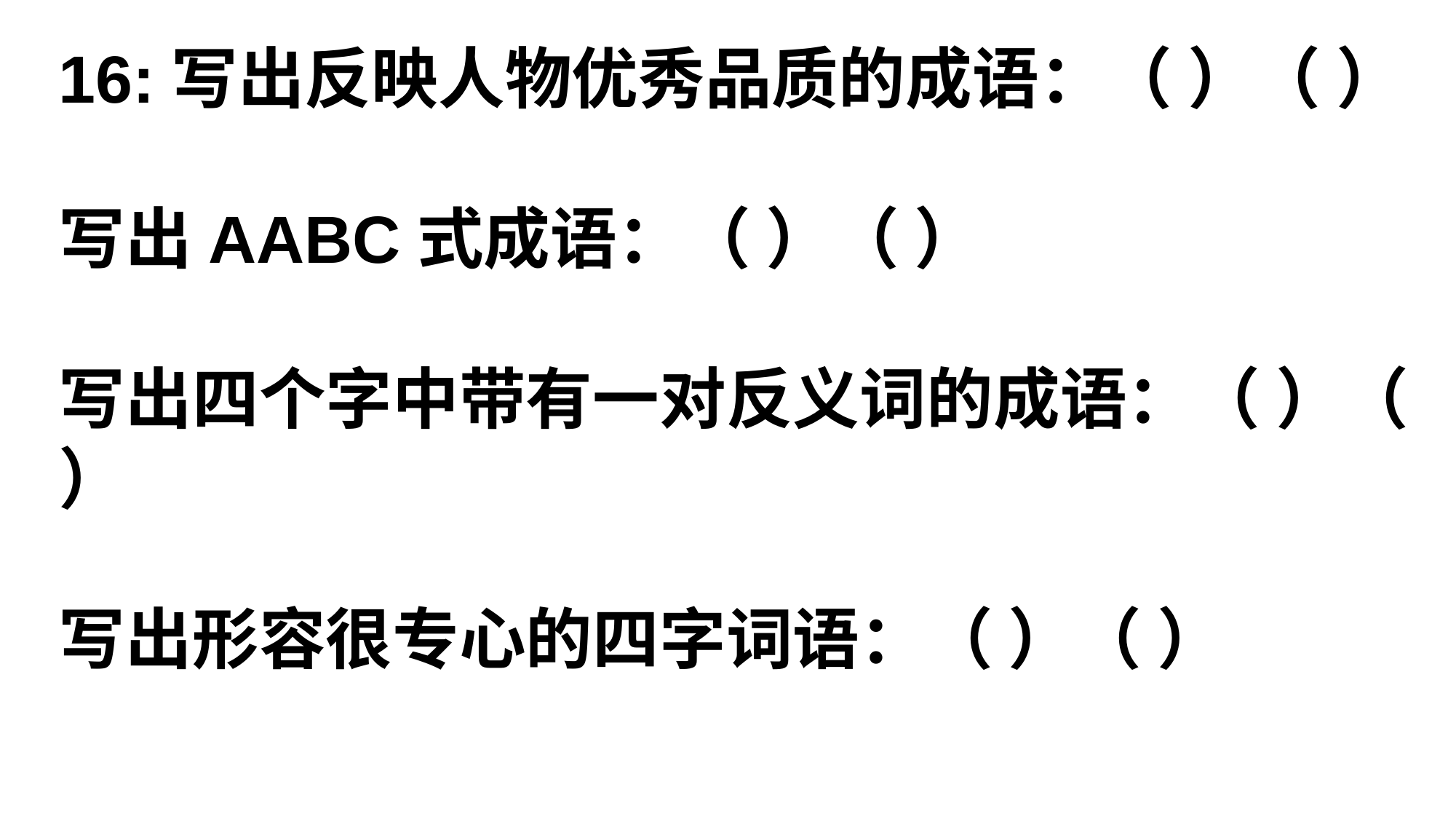

#
16:写出反映人物优秀品质的成语：（ ）（ ）
写出AABC式成语：（ ）（ ）
写出四个字中带有一对反义词的成语：（ ）（ ） 写出形容很专心的四字词语：（ ）（ ）